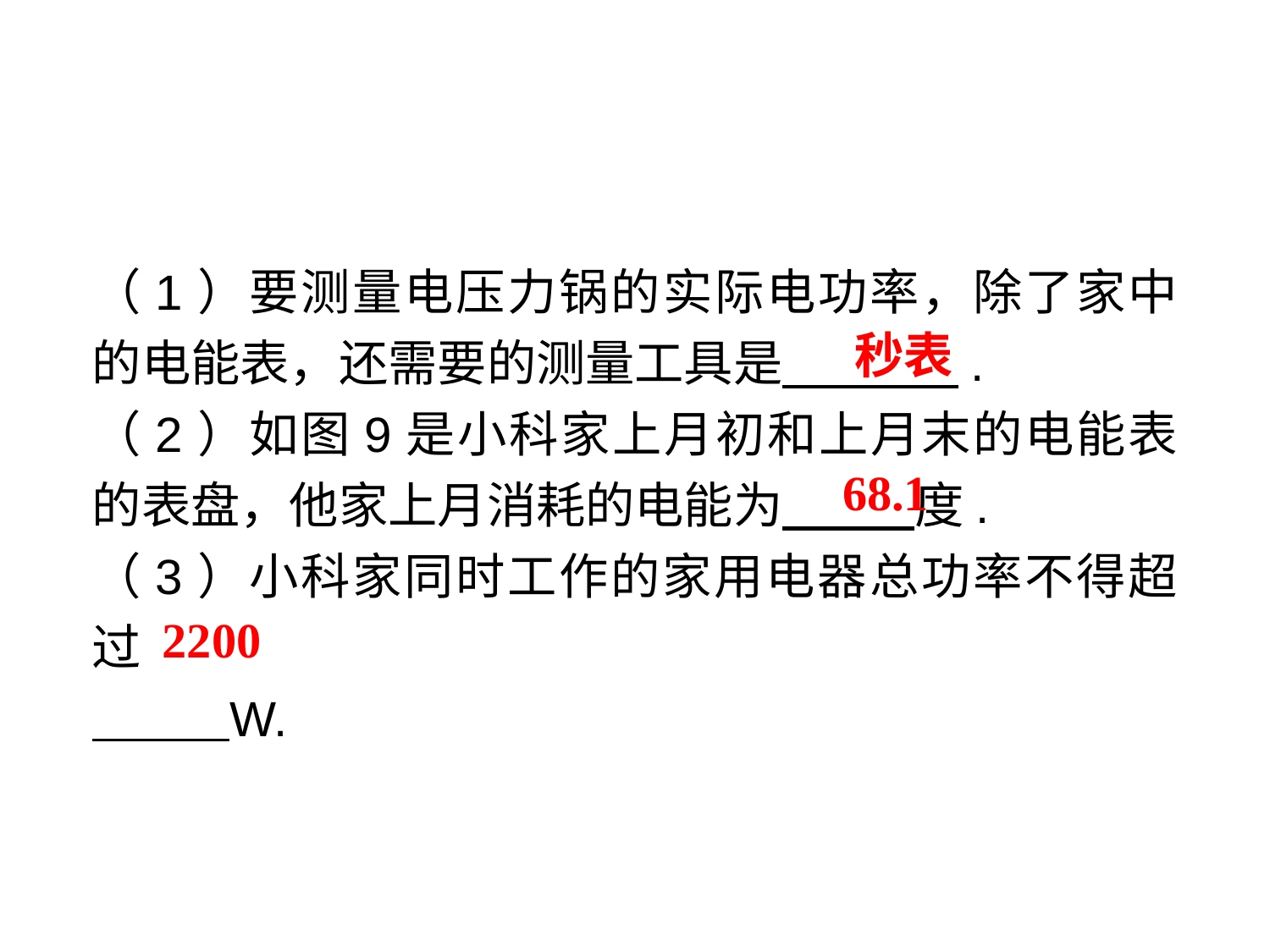

（1）要测量电压力锅的实际电功率，除了家中的电能表，还需要的测量工具是                .
（2）如图9是小科家上月初和上月末的电能表的表盘，他家上月消耗的电能为            度.
（3）小科家同时工作的家用电器总功率不得超过
          W.
秒表
68.1
2200